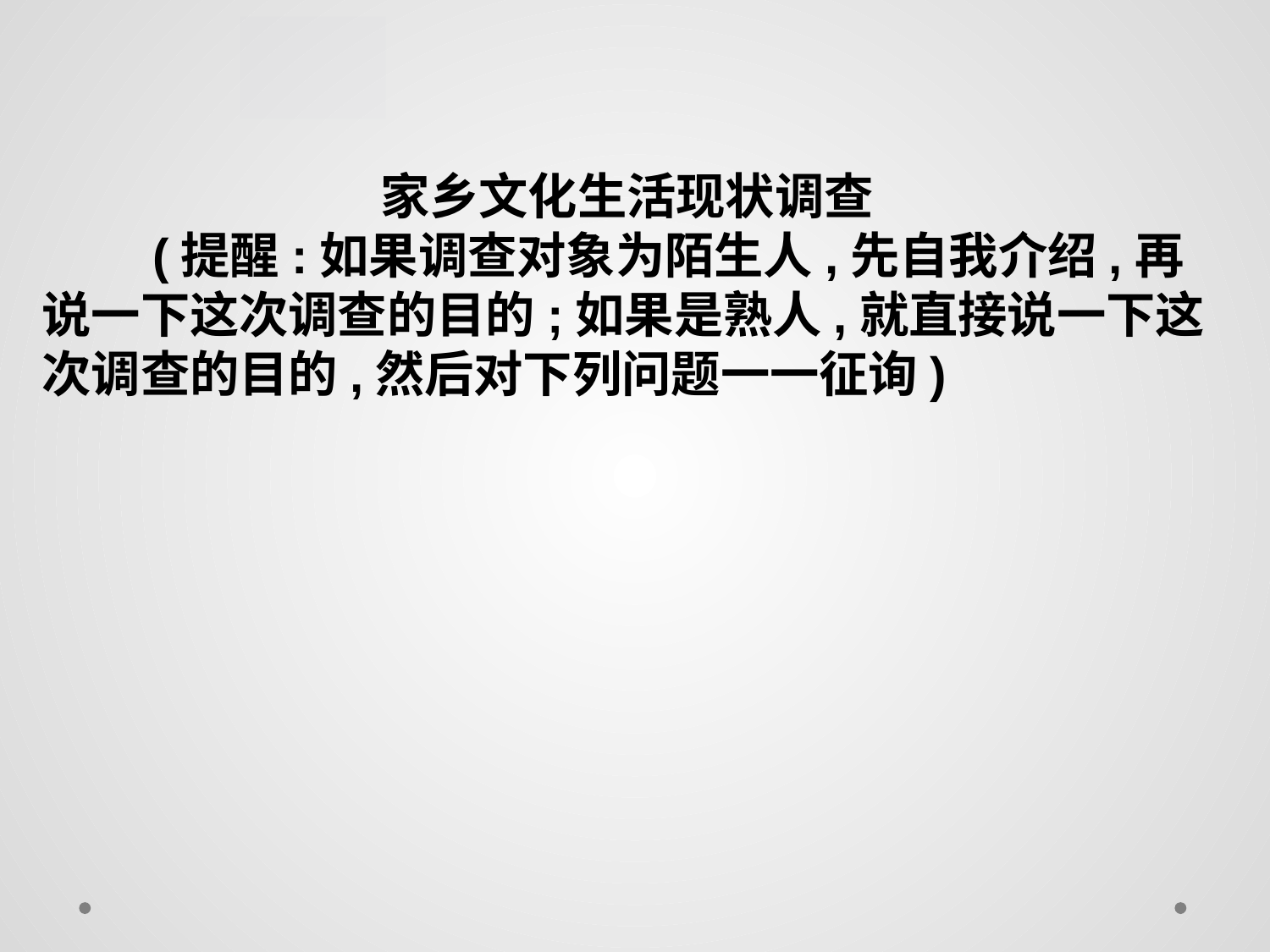

家乡文化生活现状调查
　　(提醒:如果调查对象为陌生人,先自我介绍,再说一下这次调查的目的;如果是熟人,就直接说一下这次调查的目的,然后对下列问题一一征询)